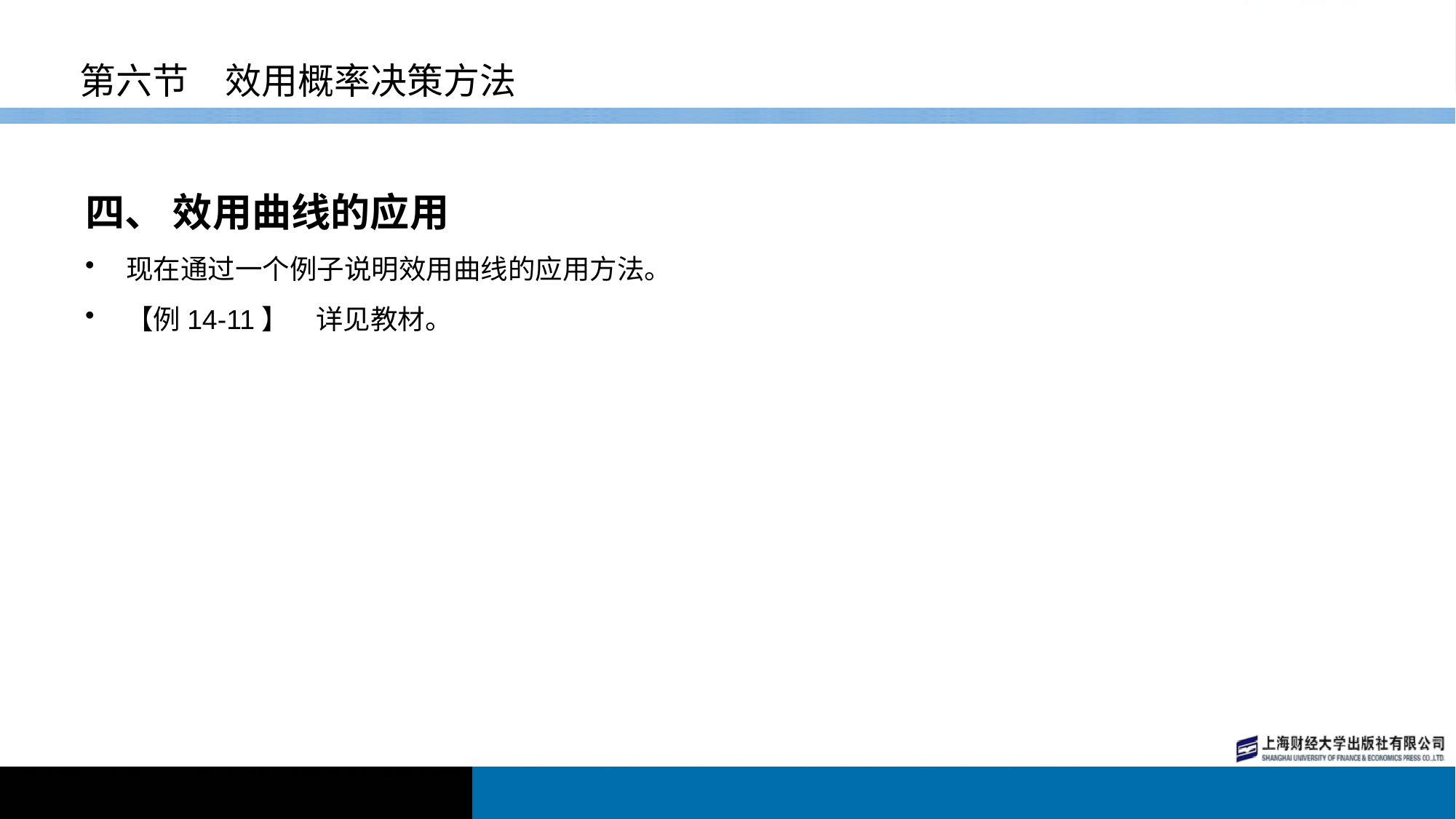

# 第六节　效用概率决策方法
四、 效用曲线的应用
现在通过一个例子说明效用曲线的应用方法。
【例14-11】　详见教材。
18